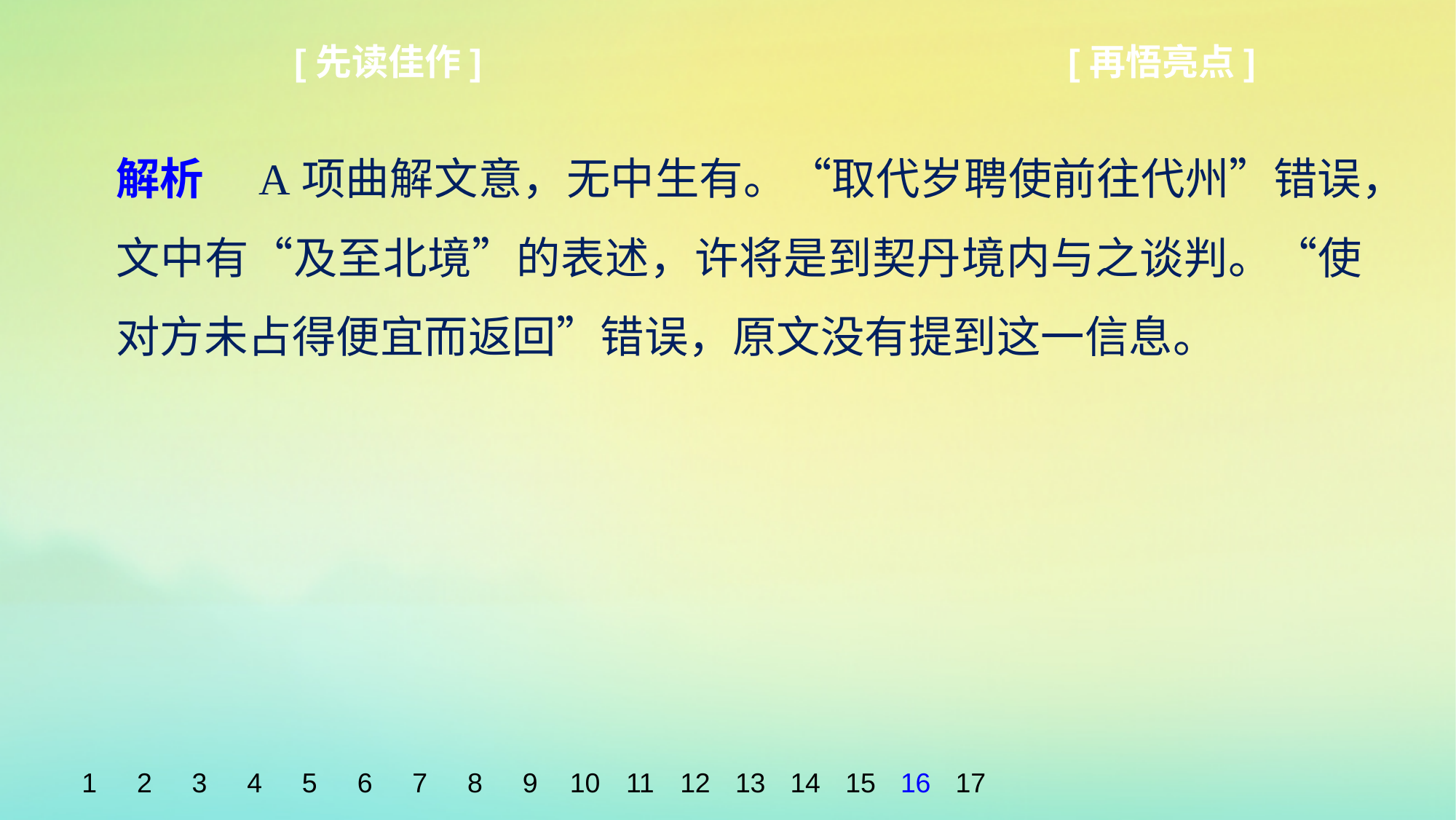

[先读佳作]
[再悟亮点]
解析　A项曲解文意，无中生有。“取代岁聘使前往代州”错误，文中有“及至北境”的表述，许将是到契丹境内与之谈判。“使对方未占得便宜而返回”错误，原文没有提到这一信息。
1
2
3
4
5
6
7
8
9
10
11
12
13
14
15
16
17